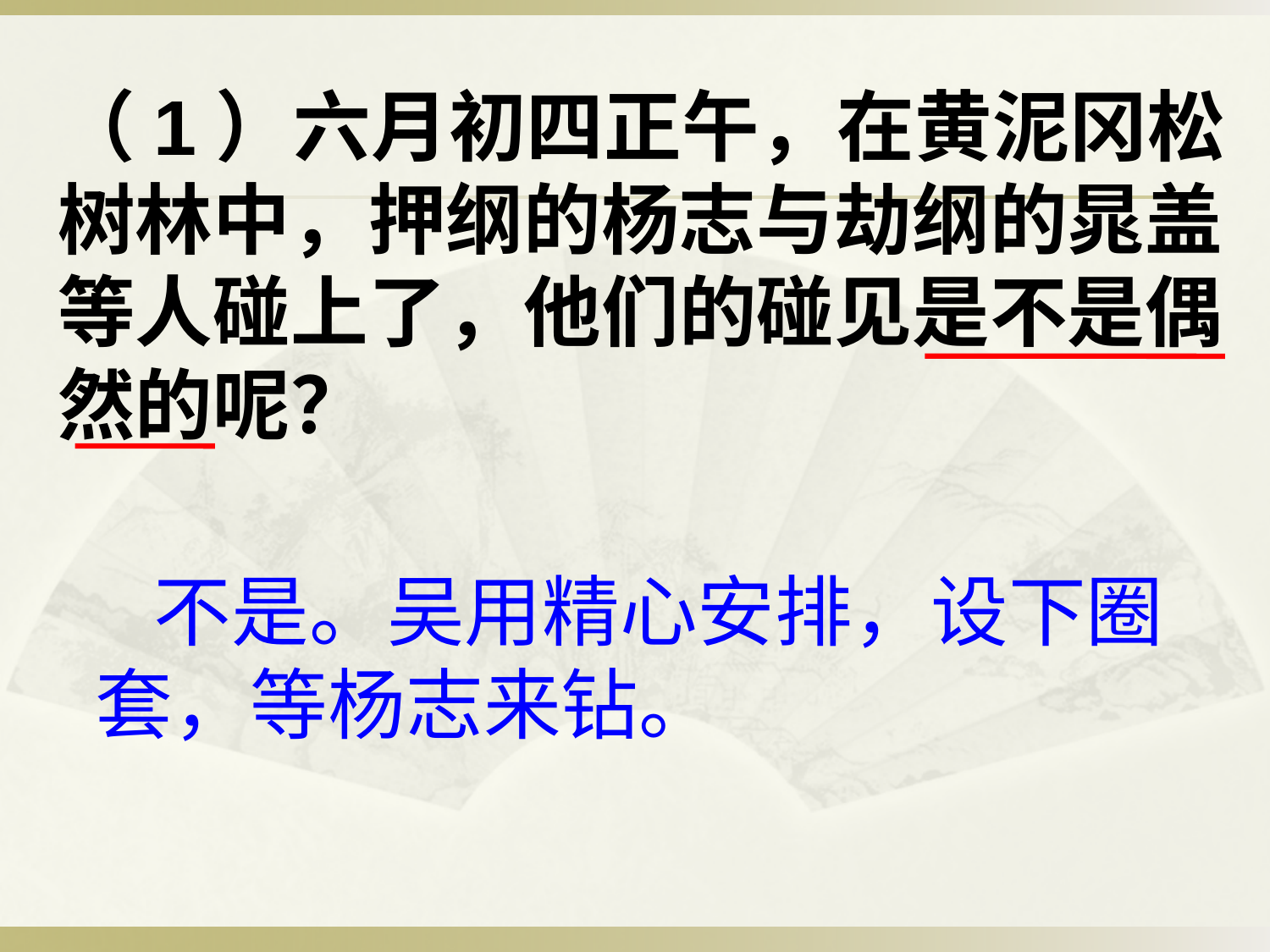

# （1）六月初四正午，在黄泥冈松树林中，押纲的杨志与劫纲的晁盖等人碰上了，他们的碰见是不是偶然的呢？

     不是。吴用精心安排，设下圈套，等杨志来钻。